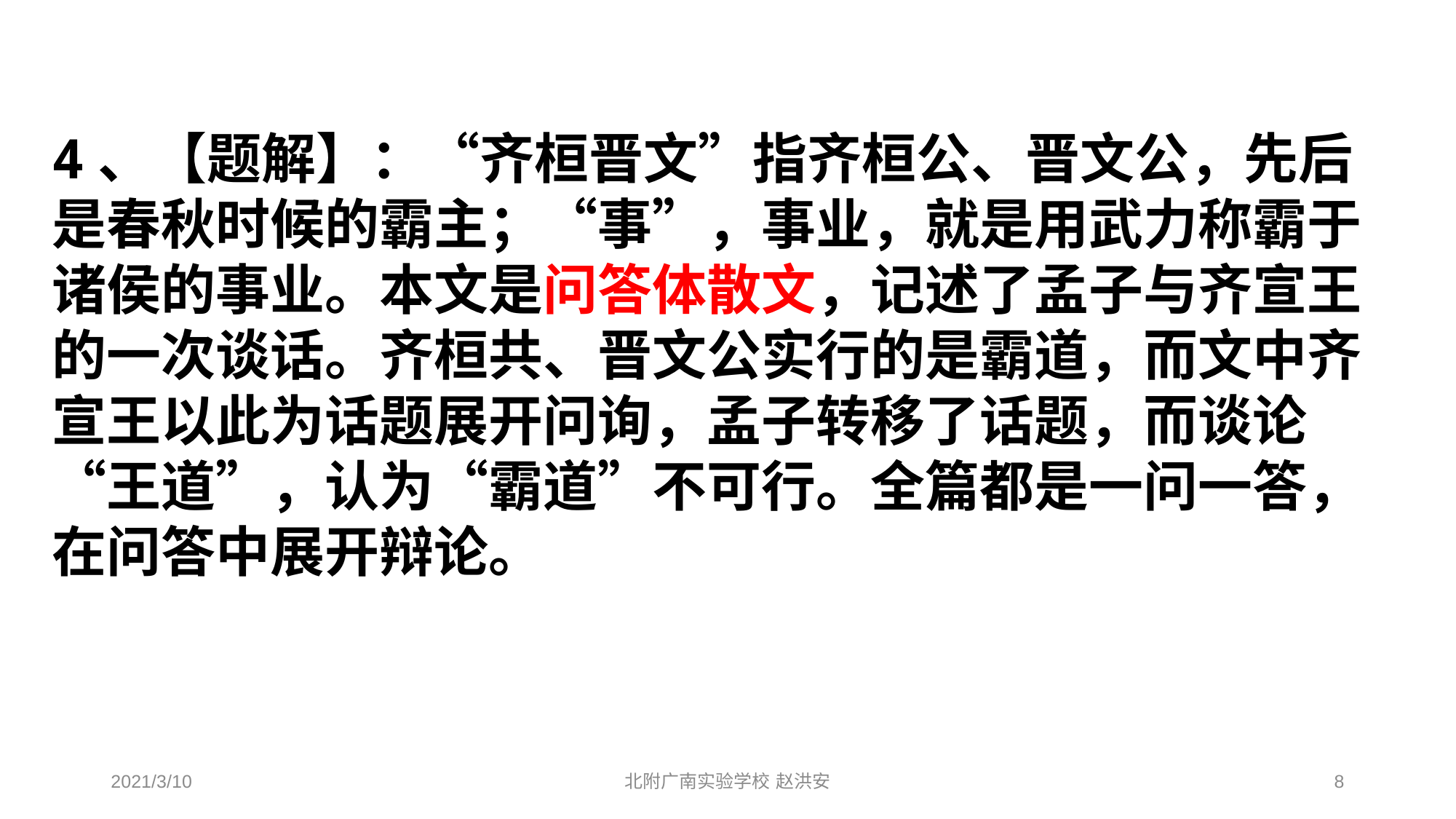

4、【题解】：“齐桓晋文”指齐桓公、晋文公，先后是春秋时候的霸主；“事”，事业，就是用武力称霸于诸侯的事业。本文是问答体散文，记述了孟子与齐宣王的一次谈话。齐桓共、晋文公实行的是霸道，而文中齐宣王以此为话题展开问询，孟子转移了话题，而谈论“王道”，认为“霸道”不可行。全篇都是一问一答，在问答中展开辩论。
2021/3/10
北附广南实验学校 赵洪安
8